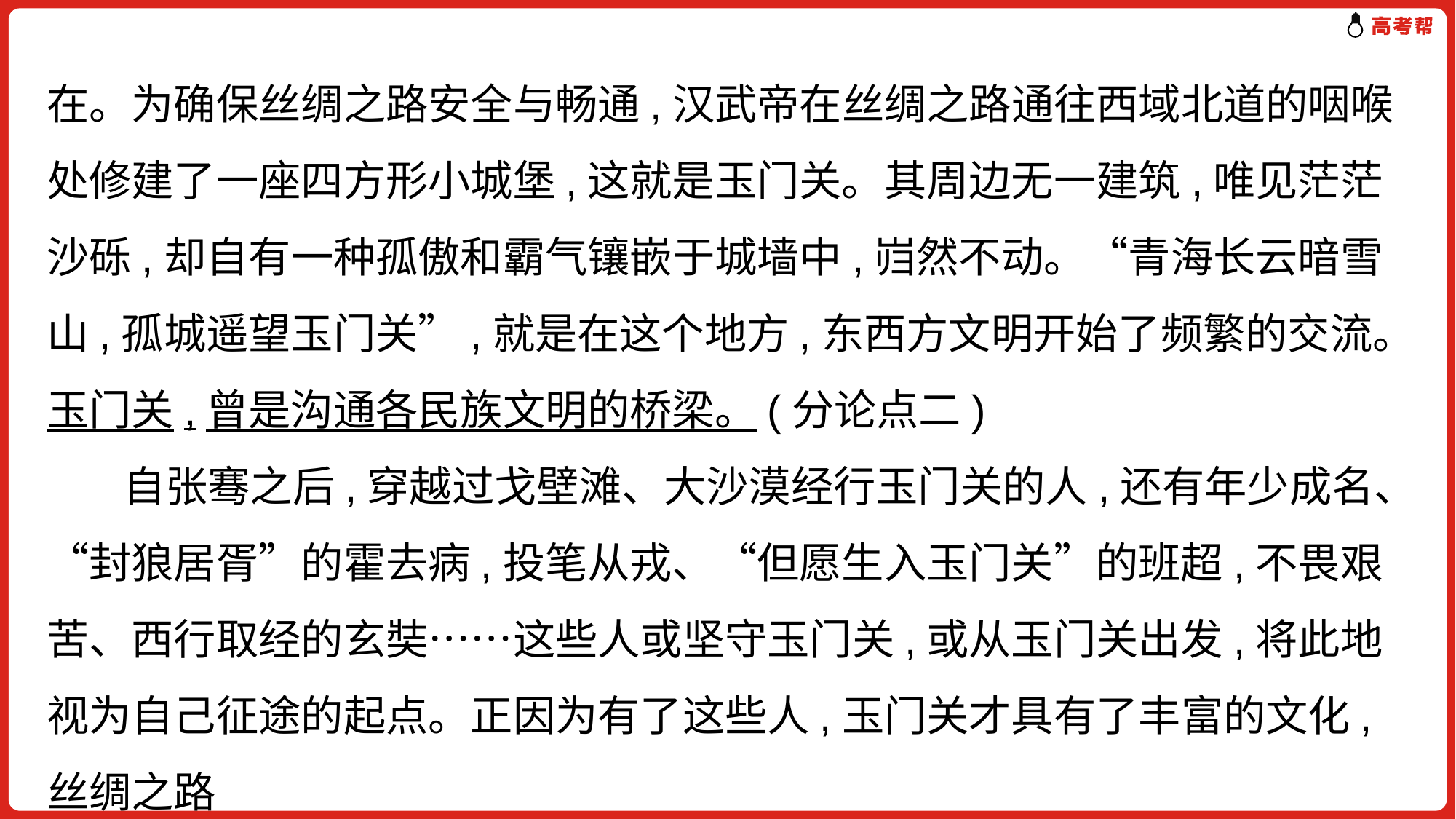

在。为确保丝绸之路安全与畅通,汉武帝在丝绸之路通往西域北道的咽喉处修建了一座四方形小城堡,这就是玉门关。其周边无一建筑,唯见茫茫沙砾,却自有一种孤傲和霸气镶嵌于城墙中,岿然不动。“青海长云暗雪山,孤城遥望玉门关”,就是在这个地方,东西方文明开始了频繁的交流。玉门关,曾是沟通各民族文明的桥梁。(分论点二)
       自张骞之后,穿越过戈壁滩、大沙漠经行玉门关的人,还有年少成名、“封狼居胥”的霍去病,投笔从戎、“但愿生入玉门关”的班超,不畏艰苦、西行取经的玄奘……这些人或坚守玉门关,或从玉门关出发,将此地视为自己征途的起点。正因为有了这些人,玉门关才具有了丰富的文化,丝绸之路